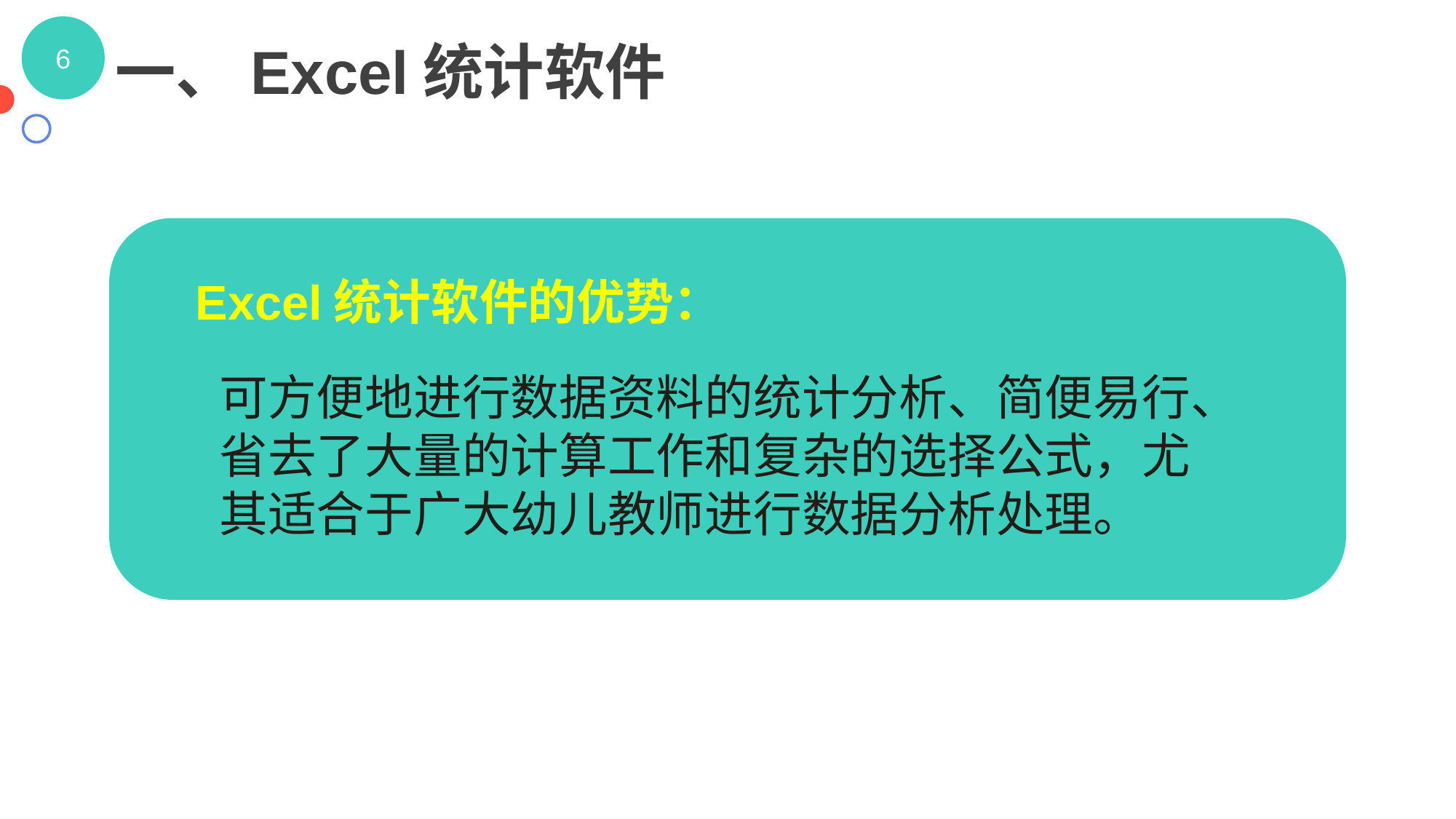

一、Excel统计软件

Excel统计软件的优势：
可方便地进行数据资料的统计分析、简便易行、省去了大量的计算工作和复杂的选择公式，尤其适合于广大幼儿教师进行数据分析处理。